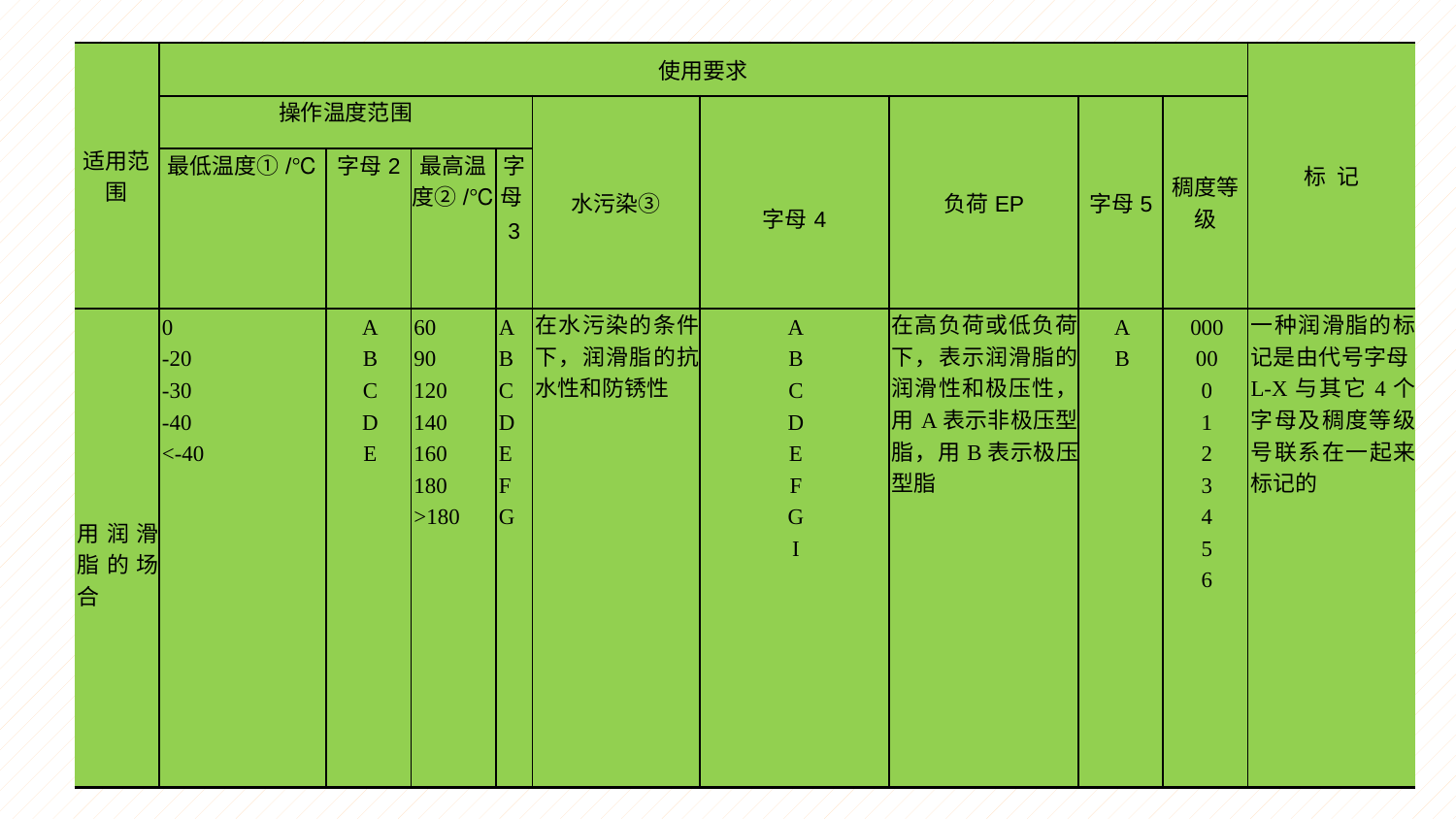

| 适用范围 | 使用要求 |  |  |  |  |  |  |  |  | 标 记 |
| --- | --- | --- | --- | --- | --- | --- | --- | --- | --- | --- |
|  | 操作温度范围 |  |  |  | 水污染③ | 字母4 | 负荷EP | 字母5 | 稠度等级 |  |
|  | 最低温度①/℃ | 字母2 | 最高温度②/℃ | 字母3 |  |  |  |  |  |  |
| 用润滑脂的场合 | 0 -20 -30 -40 <-40 | A B C D E | 60 90 120 140 160 180 >180 | A B C D E F G | 在水污染的条件下，润滑脂的抗水性和防锈性 | A B C D E F G I | 在高负荷或低负荷下，表示润滑脂的润滑性和极压性，用A表示非极压型脂，用B表示极压型脂 | A B | 000 00 0 1 2 3 4 5 6 | 一种润滑脂的标记是由代号字母L-X与其它4个字母及稠度等级号联系在一起来标记的 |